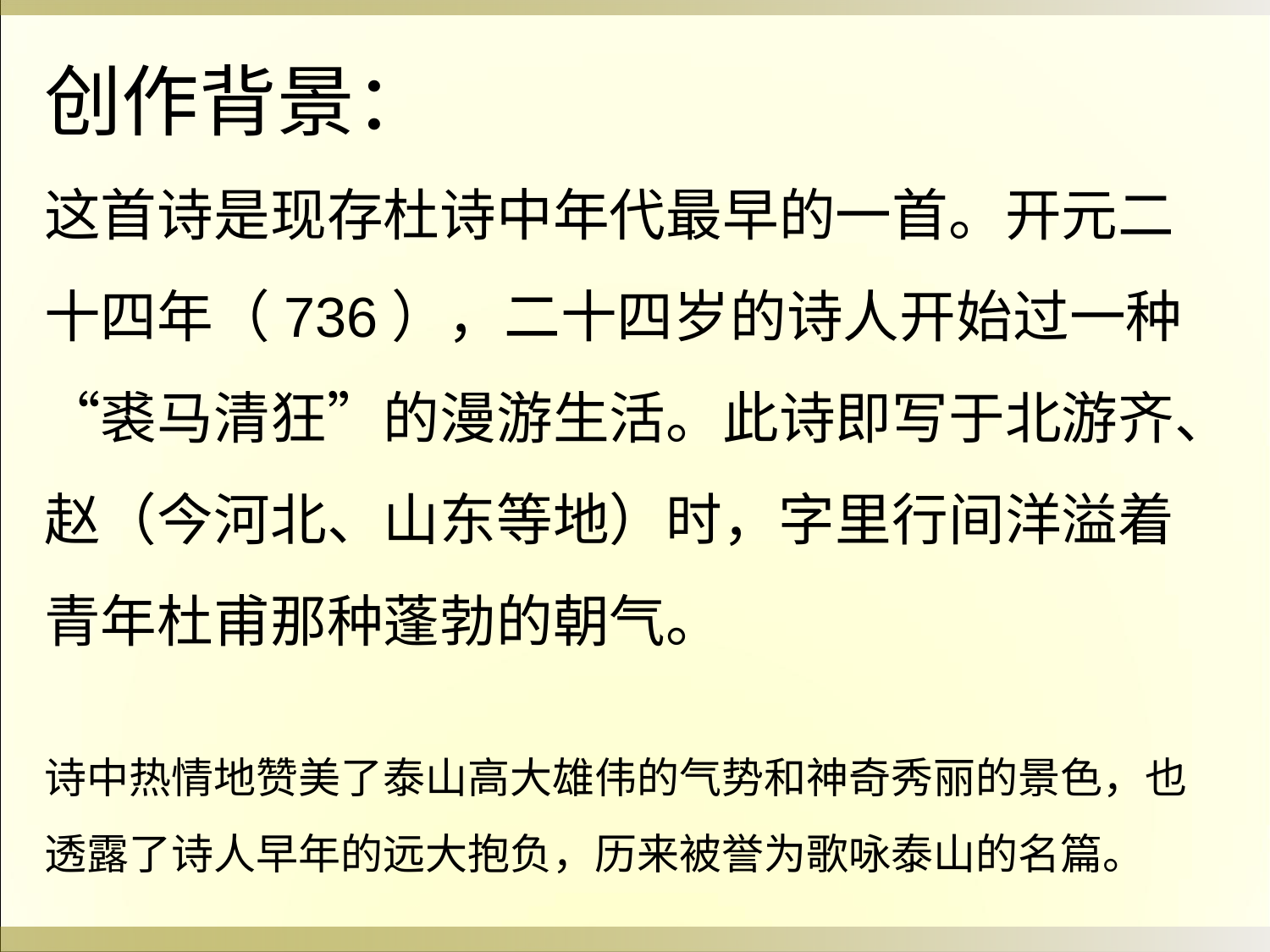

创作背景：
这首诗是现存杜诗中年代最早的一首。开元二十四年（736），二十四岁的诗人开始过一种“裘马清狂”的漫游生活。此诗即写于北游齐、赵（今河北、山东等地）时，字里行间洋溢着青年杜甫那种蓬勃的朝气。
诗中热情地赞美了泰山高大雄伟的气势和神奇秀丽的景色，也透露了诗人早年的远大抱负，历来被誉为歌咏泰山的名篇。